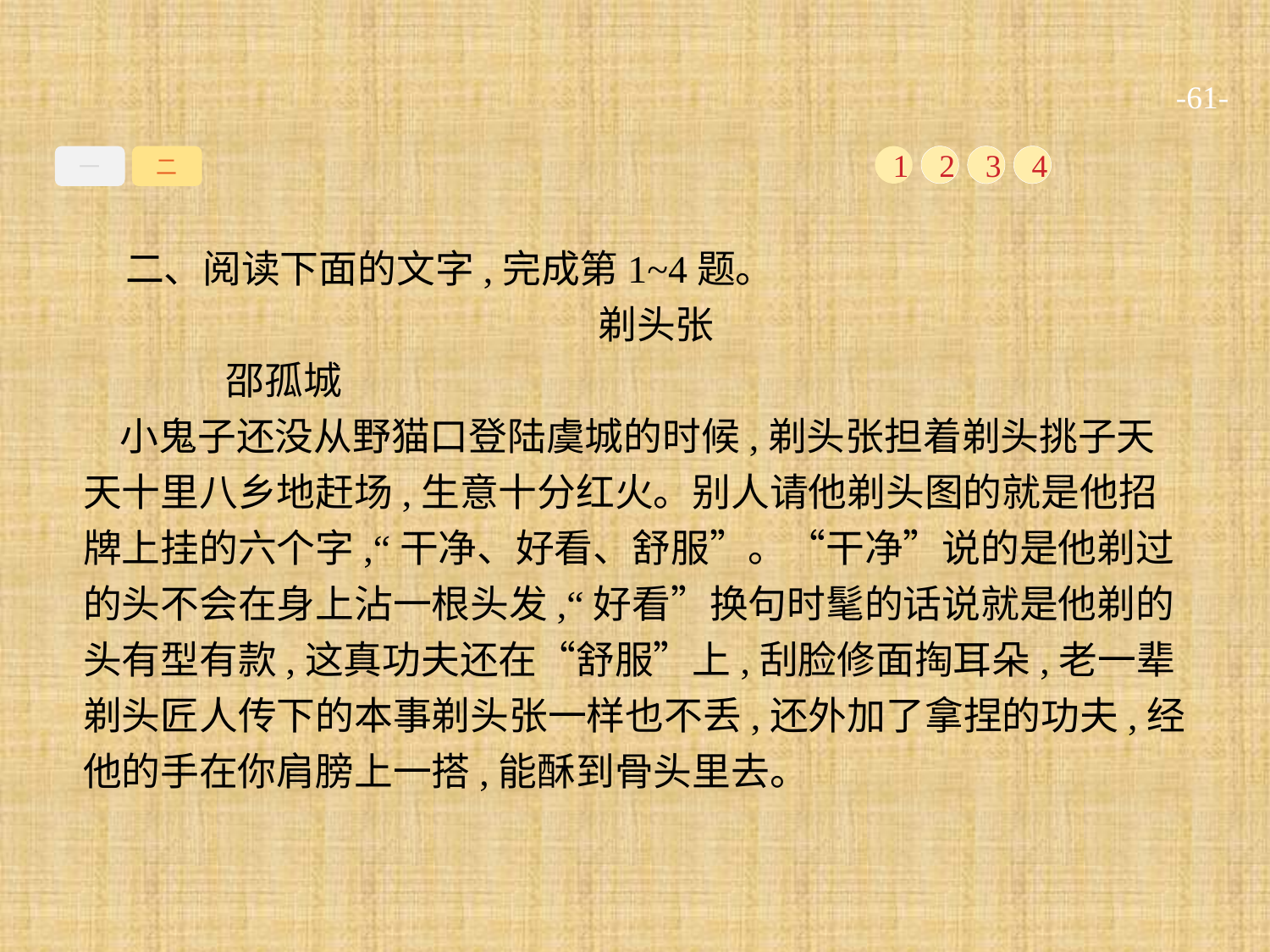

-61-
一
二
1
2
3
4
二、阅读下面的文字,完成第1~4题。
剃头张
	邵孤城
小鬼子还没从野猫口登陆虞城的时候,剃头张担着剃头挑子天天十里八乡地赶场,生意十分红火。别人请他剃头图的就是他招牌上挂的六个字,“干净、好看、舒服”。“干净”说的是他剃过的头不会在身上沾一根头发,“好看”换句时髦的话说就是他剃的头有型有款,这真功夫还在“舒服”上,刮脸修面掏耳朵,老一辈剃头匠人传下的本事剃头张一样也不丢,还外加了拿捏的功夫,经他的手在你肩膀上一搭,能酥到骨头里去。